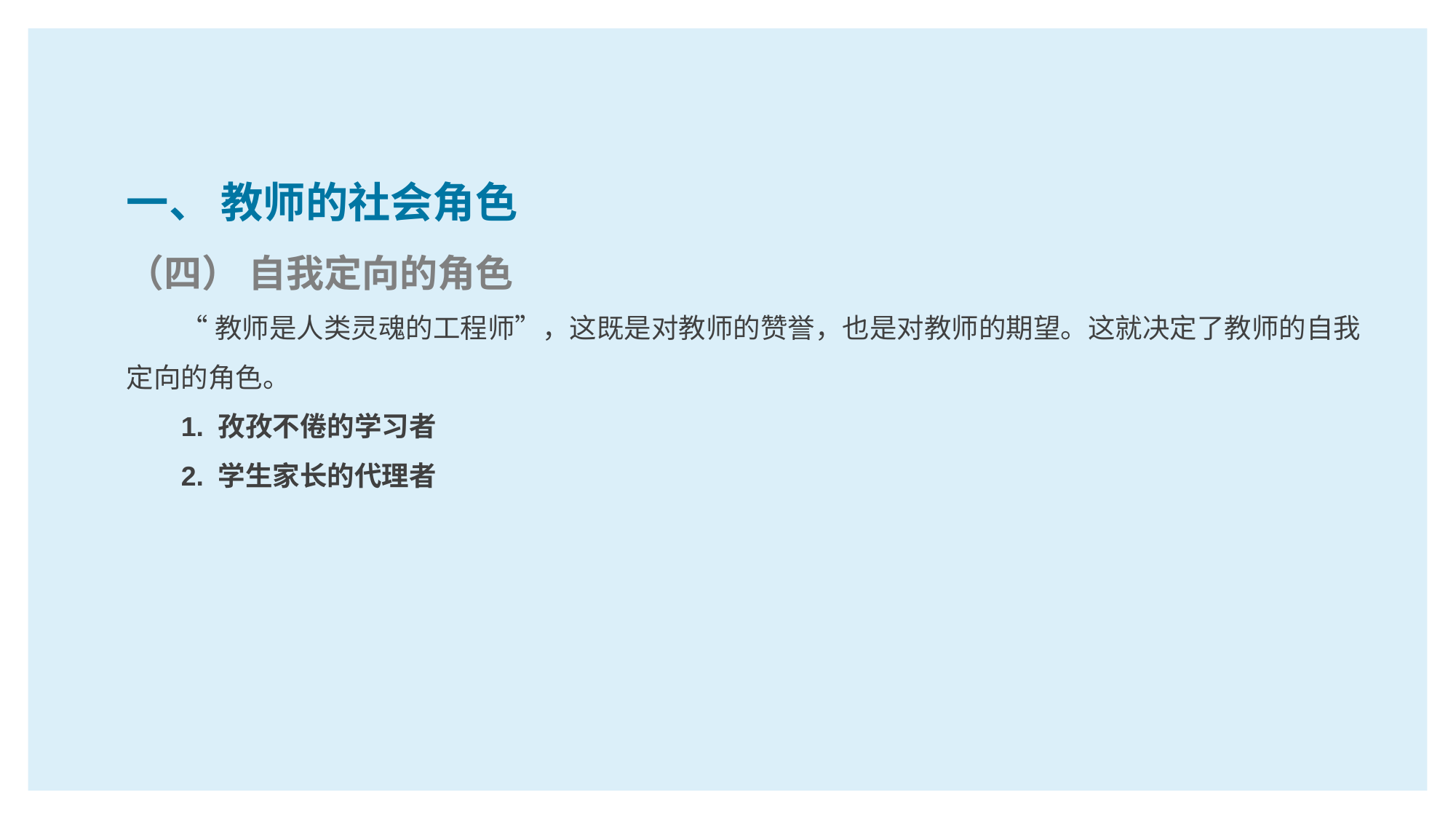

一、 教师的社会角色
（四） 自我定向的角色
“教师是人类灵魂的工程师”，这既是对教师的赞誉，也是对教师的期望。这就决定了教师的自我定向的角色。
1. 孜孜不倦的学习者
2. 学生家长的代理者